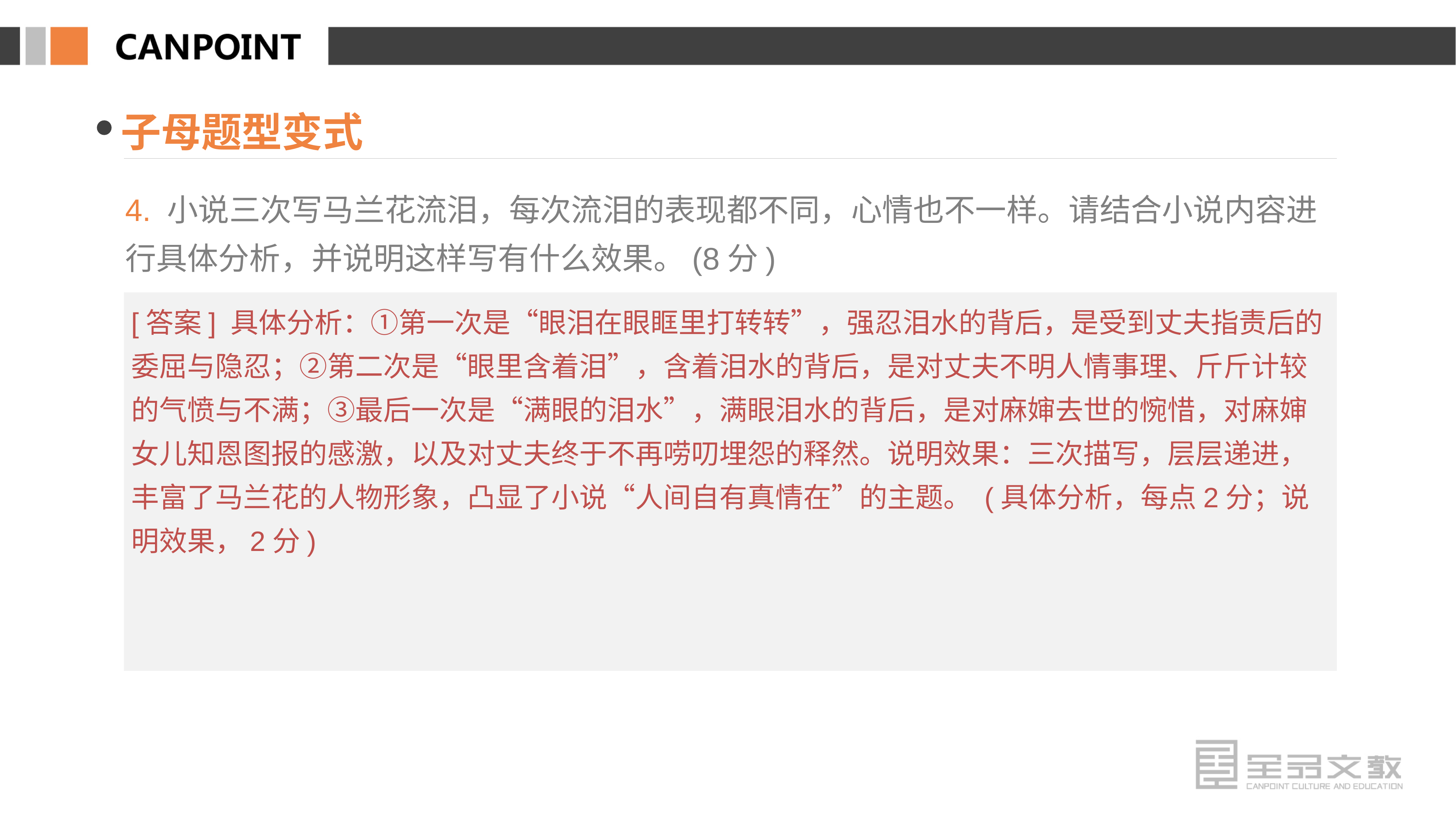

子母题型变式

4. 小说三次写马兰花流泪，每次流泪的表现都不同，心情也不一样。请结合小说内容进行具体分析，并说明这样写有什么效果。(8分)
[答案] 具体分析：①第一次是“眼泪在眼眶里打转转”，强忍泪水的背后，是受到丈夫指责后的委屈与隐忍；②第二次是“眼里含着泪”，含着泪水的背后，是对丈夫不明人情事理、斤斤计较的气愤与不满；③最后一次是“满眼的泪水”，满眼泪水的背后，是对麻婶去世的惋惜，对麻婶女儿知恩图报的感激，以及对丈夫终于不再唠叨埋怨的释然。说明效果：三次描写，层层递进，丰富了马兰花的人物形象，凸显了小说“人间自有真情在”的主题。 (具体分析，每点2分；说明效果，2分)